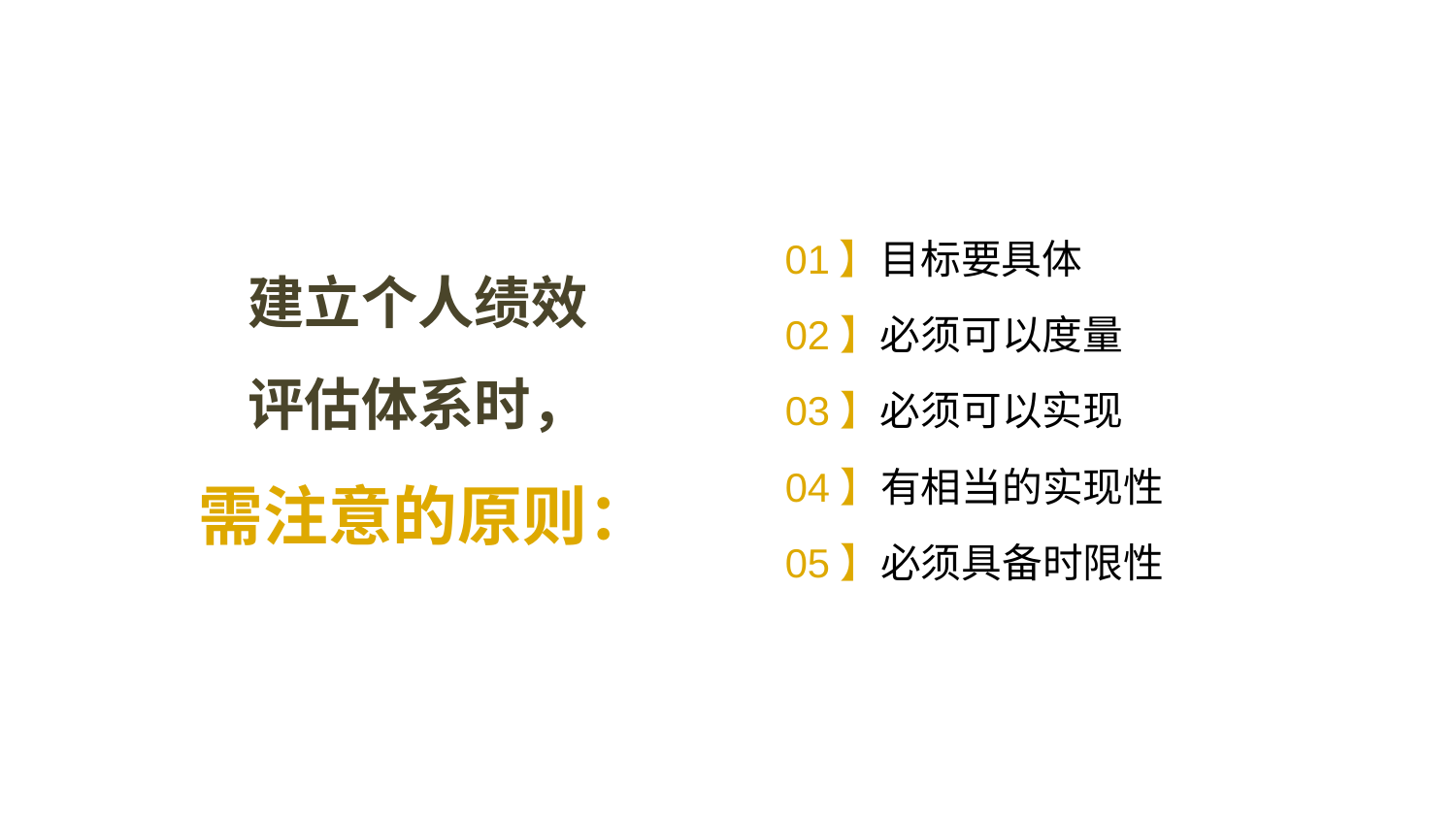

建立个人绩效
评估体系时，
需注意的原则：
01】目标要具体
02】必须可以度量
03】必须可以实现
04】有相当的实现性
05】必须具备时限性